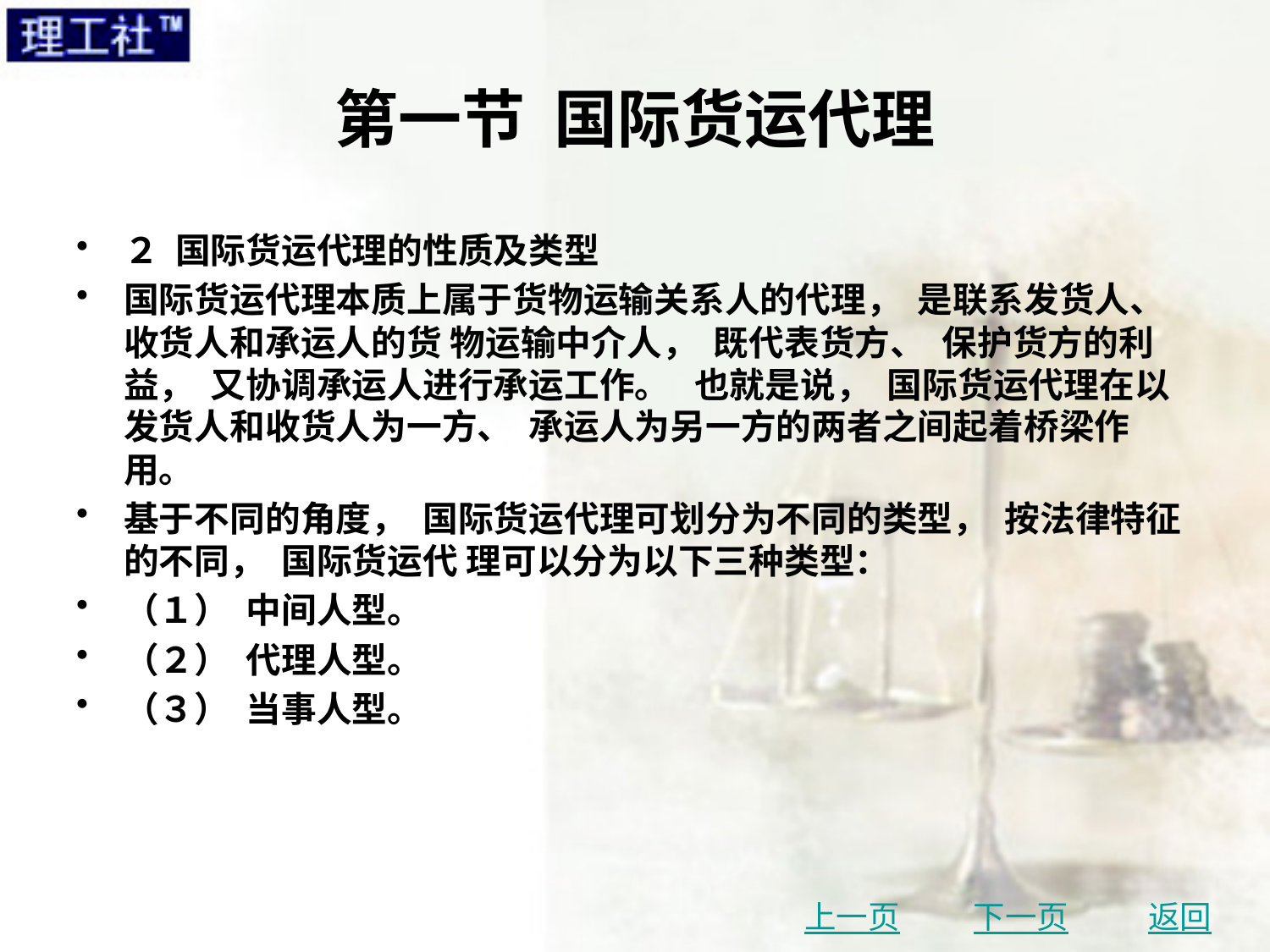

# 第一节  国际货运代理
２  国际货运代理的性质及类型
国际货运代理本质上属于货物运输关系人的代理，  是联系发货人、  收货人和承运人的货 物运输中介人，  既代表货方、  保护货方的利益，  又协调承运人进行承运工作。   也就是说，  国际货运代理在以发货人和收货人为一方、  承运人为另一方的两者之间起着桥梁作用。
基于不同的角度，  国际货运代理可划分为不同的类型，  按法律特征的不同，  国际货运代 理可以分为以下三种类型：
（１）  中间人型。
（２）  代理人型。
（３）  当事人型。

上一页
下一页
返回